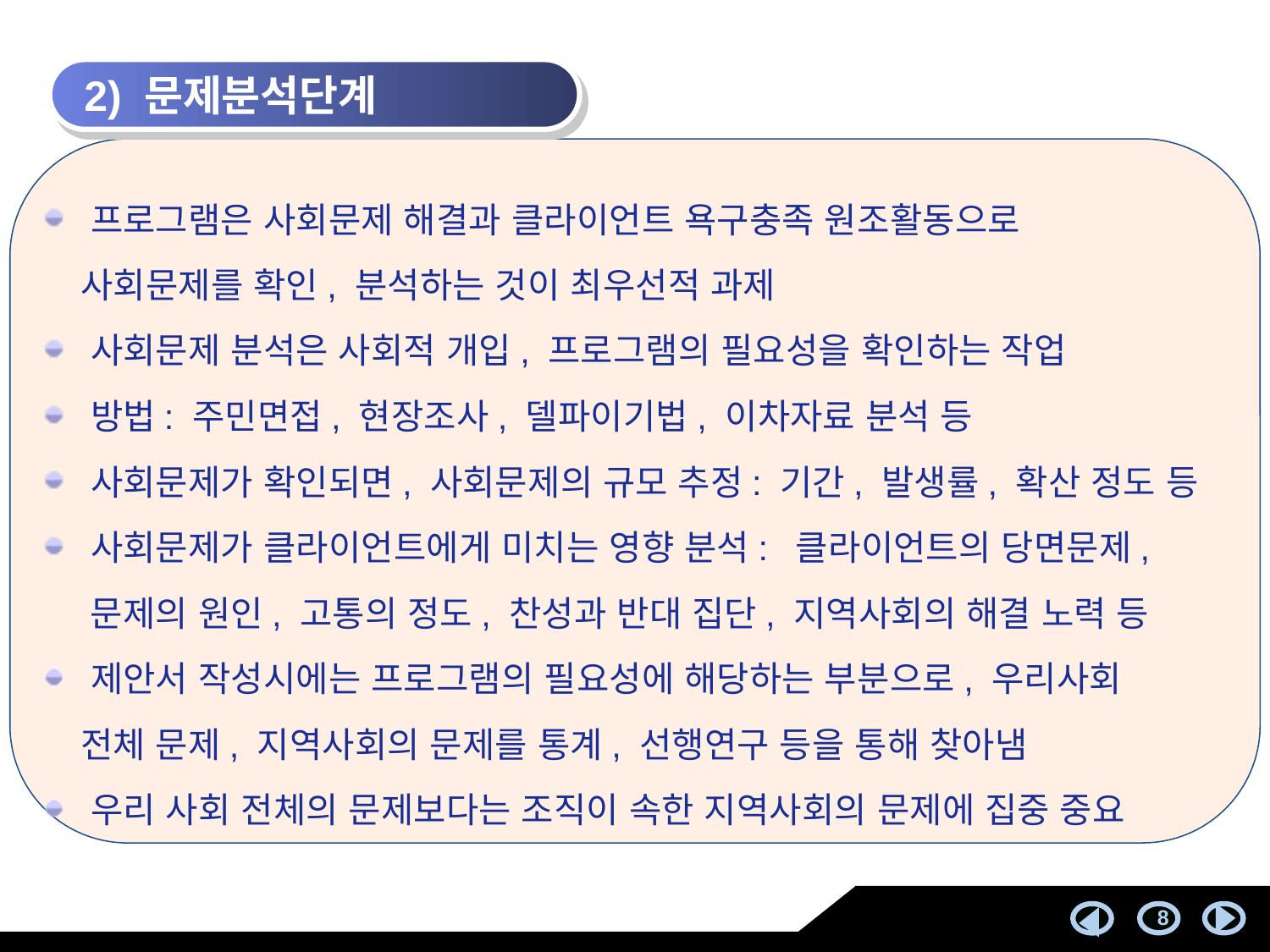

2) 문제분석단계

 프로그램은 사회문제 해결과 클라이언트 욕구충족 원조활동으로
   사회문제를 확인, 분석하는 것이 최우선적 과제
 사회문제 분석은 사회적 개입, 프로그램의 필요성을 확인하는 작업
 방법: 주민면접, 현장조사, 델파이기법, 이차자료 분석 등
 사회문제가 확인되면, 사회문제의 규모 추정: 기간, 발생률, 확산 정도 등
 사회문제가 클라이언트에게 미치는 영향 분석:  클라이언트의 당면문제,
    문제의 원인, 고통의 정도, 찬성과 반대 집단, 지역사회의 해결 노력 등
 제안서 작성시에는 프로그램의 필요성에 해당하는 부분으로, 우리사회
   전체 문제, 지역사회의 문제를 통계, 선행연구 등을 통해 찾아냄
 우리 사회 전체의 문제보다는 조직이 속한 지역사회의 문제에 집중 중요